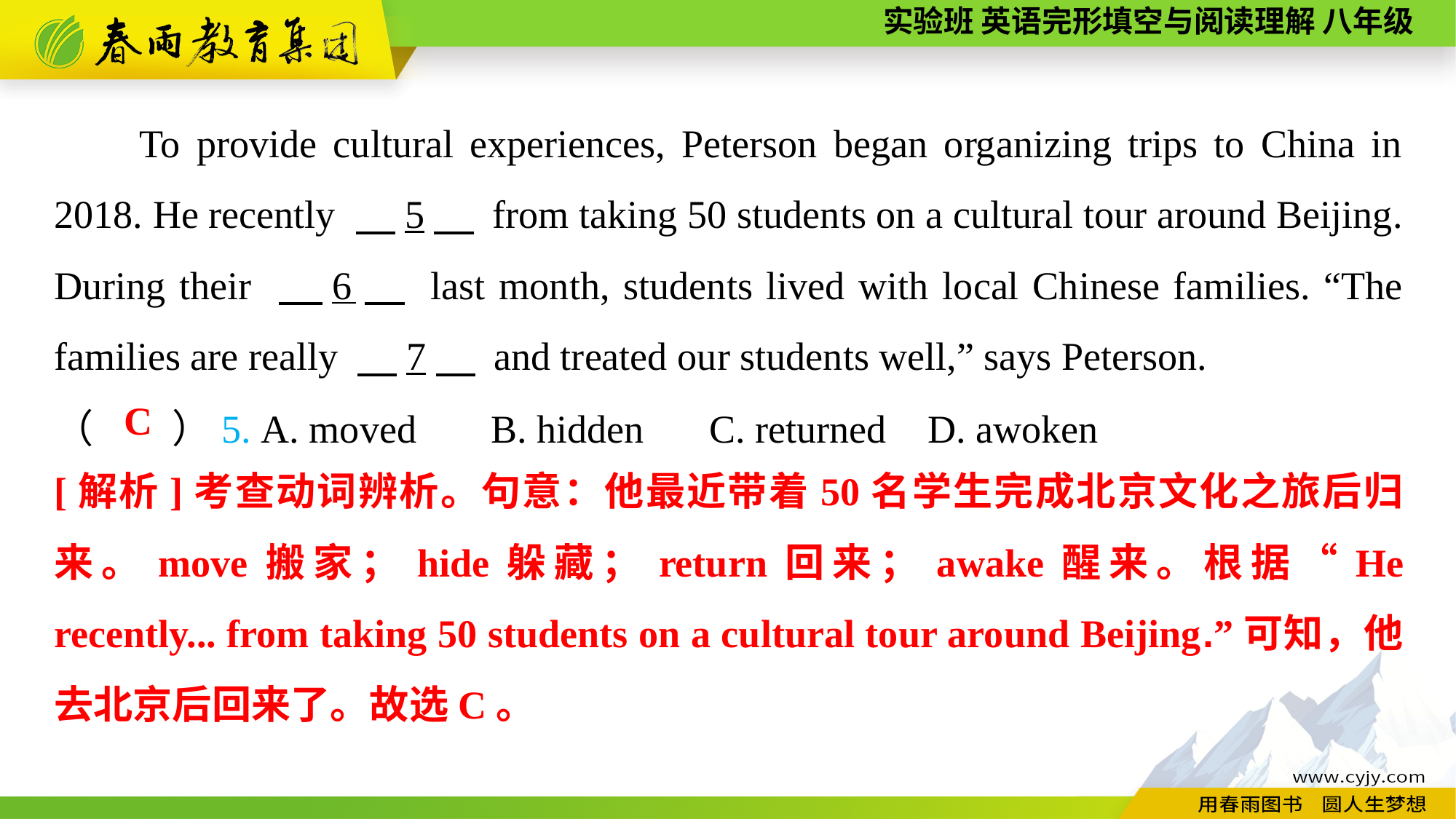

To provide cultural experiences, Peterson began organizing trips to China in 2018. He recently 　5　 from taking 50 students on a cultural tour around Beijing. During their 　6　 last month, students lived with local Chinese families. “The families are really 　7　 and treated our students well,” says Peterson.
（　　）5. A. moved	B. hidden	C. returned	D. awoken
C
[解析]考查动词辨析。句意：他最近带着50名学生完成北京文化之旅后归来。move搬家；hide躲藏；return回来；awake醒来。根据“He recently... from taking 50 students on a cultural tour around Beijing.”可知，他去北京后回来了。故选C。